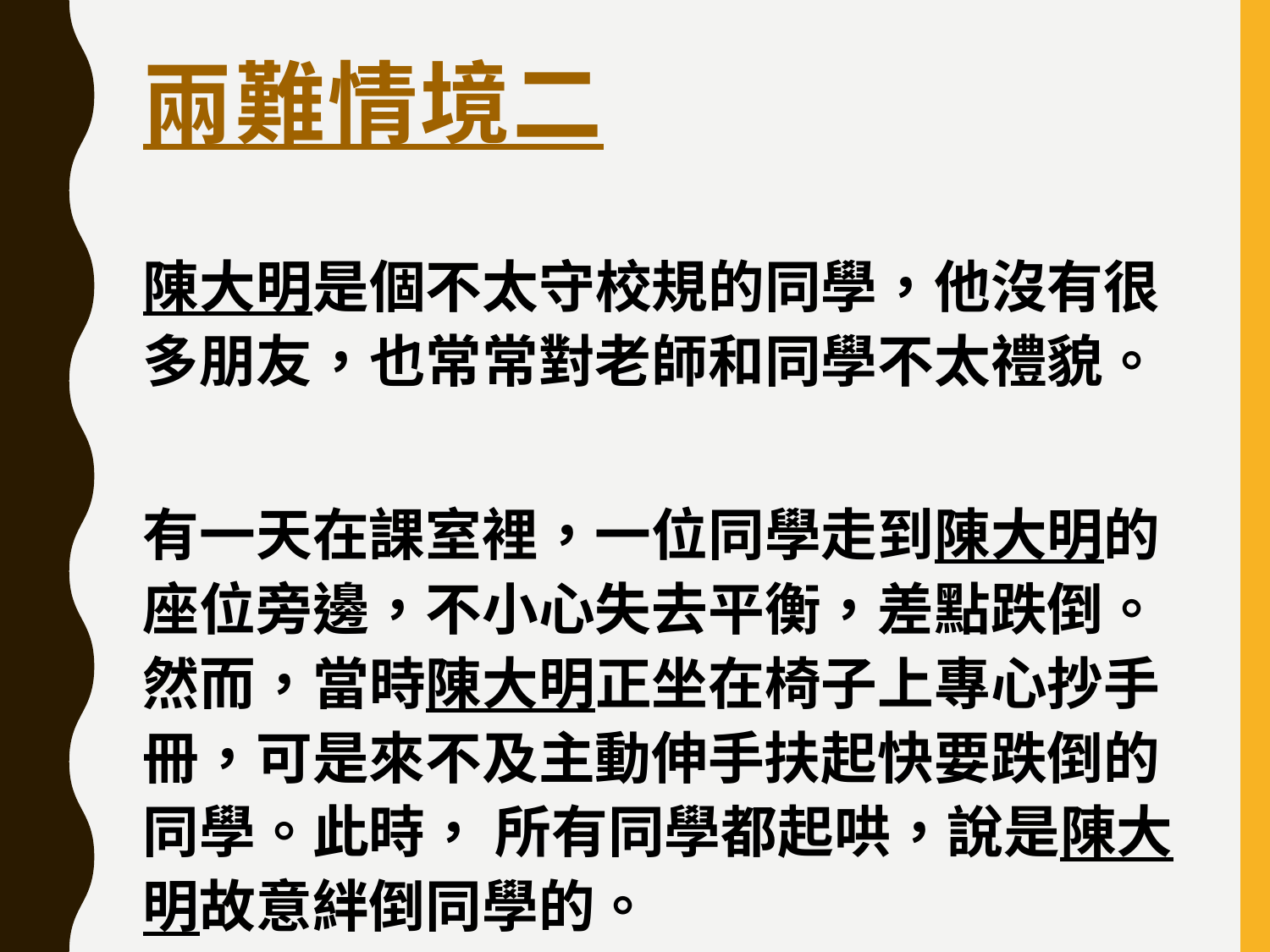

# 兩難情境二
陳大明是個不太守校規的同學，他沒有很多朋友，也常常對老師和同學不太禮貌。

有一天在課室裡，一位同學走到陳大明的座位旁邊，不小心失去平衡，差點跌倒。然而，當時陳大明正坐在椅子上專心抄手冊，可是來不及主動伸手扶起快要跌倒的同學。此時， 所有同學都起哄，說是陳大明故意絆倒同學的。